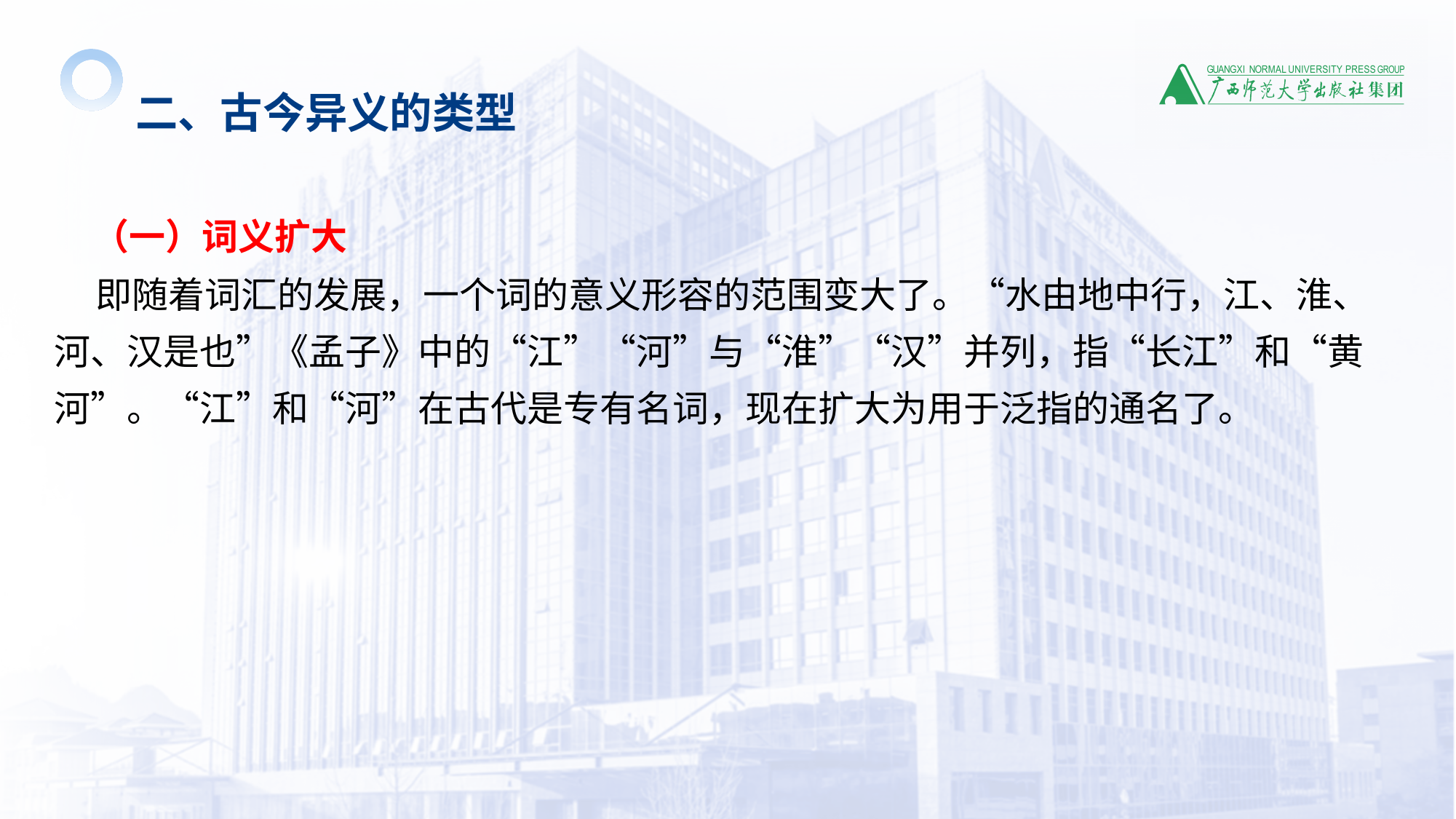

二、古今异义的类型

   （一）词义扩大
    即随着词汇的发展，一个词的意义形容的范围变大了。“水由地中行，江、淮、河、汉是也”《孟子》中的“江”“河”与“淮”“汉”并列，指“长江”和“黄河”。“江”和“河”在古代是专有名词，现在扩大为用于泛指的通名了。